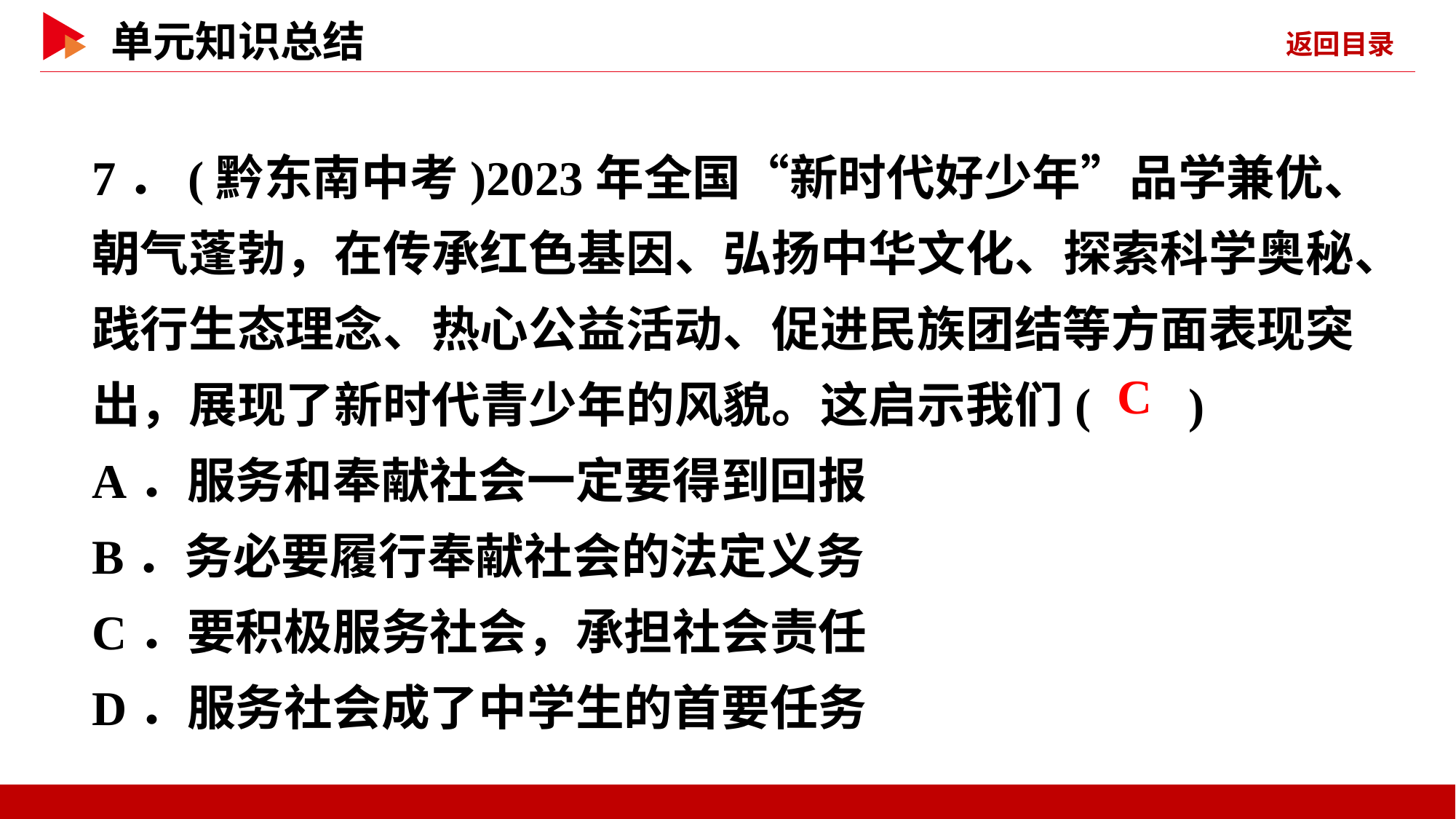

7．(黔东南中考)2023年全国“新时代好少年”品学兼优、朝气蓬勃，在传承红色基因、弘扬中华文化、探索科学奥秘、践行生态理念、热心公益活动、促进民族团结等方面表现突出，展现了新时代青少年的风貌。这启示我们(        )
A．服务和奉献社会一定要得到回报
B．务必要履行奉献社会的法定义务
C．要积极服务社会，承担社会责任
D．服务社会成了中学生的首要任务
   C